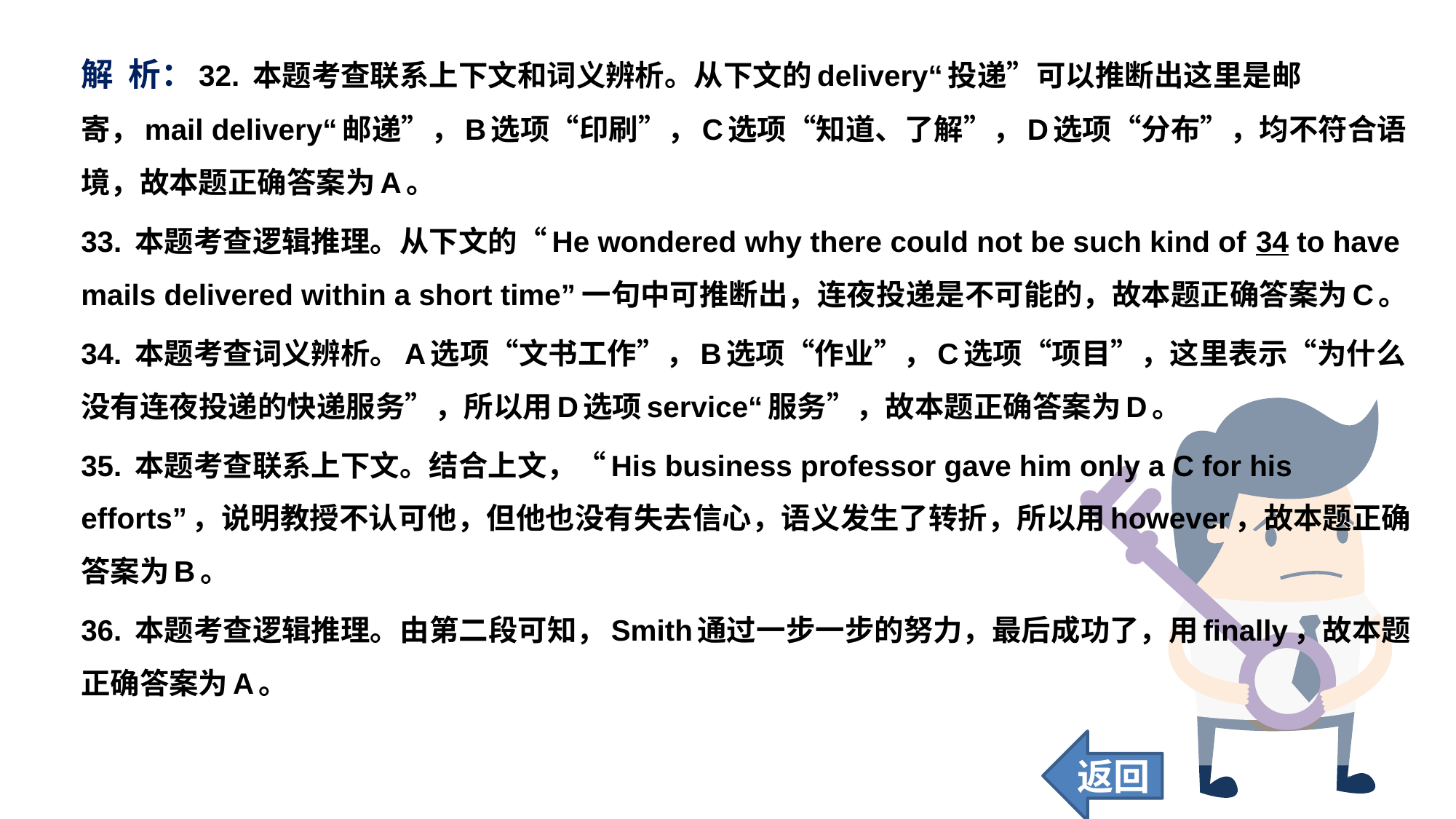

解  析：32. 本题考查联系上下文和词义辨析。从下文的delivery“投递”可以推断出这里是邮寄，mail delivery“邮递”，B选项“印刷”，C选项“知道、了解”，D选项“分布”，均不符合语境，故本题正确答案为A。
33. 本题考查逻辑推理。从下文的“He wondered why there could not be such kind of 34 to have mails delivered within a short time”一句中可推断出，连夜投递是不可能的，故本题正确答案为C。
34. 本题考查词义辨析。A选项“文书工作”，B选项“作业”，C选项“项目”，这里表示“为什么没有连夜投递的快递服务”，所以用D选项service“服务”，故本题正确答案为D。
35. 本题考查联系上下文。结合上文，“His business professor gave him only a C for his efforts”，说明教授不认可他，但他也没有失去信心，语义发生了转折，所以用however，故本题正确答案为B。
36. 本题考查逻辑推理。由第二段可知，Smith通过一步一步的努力，最后成功了，用finally，故本题正确答案为A。

返回
121